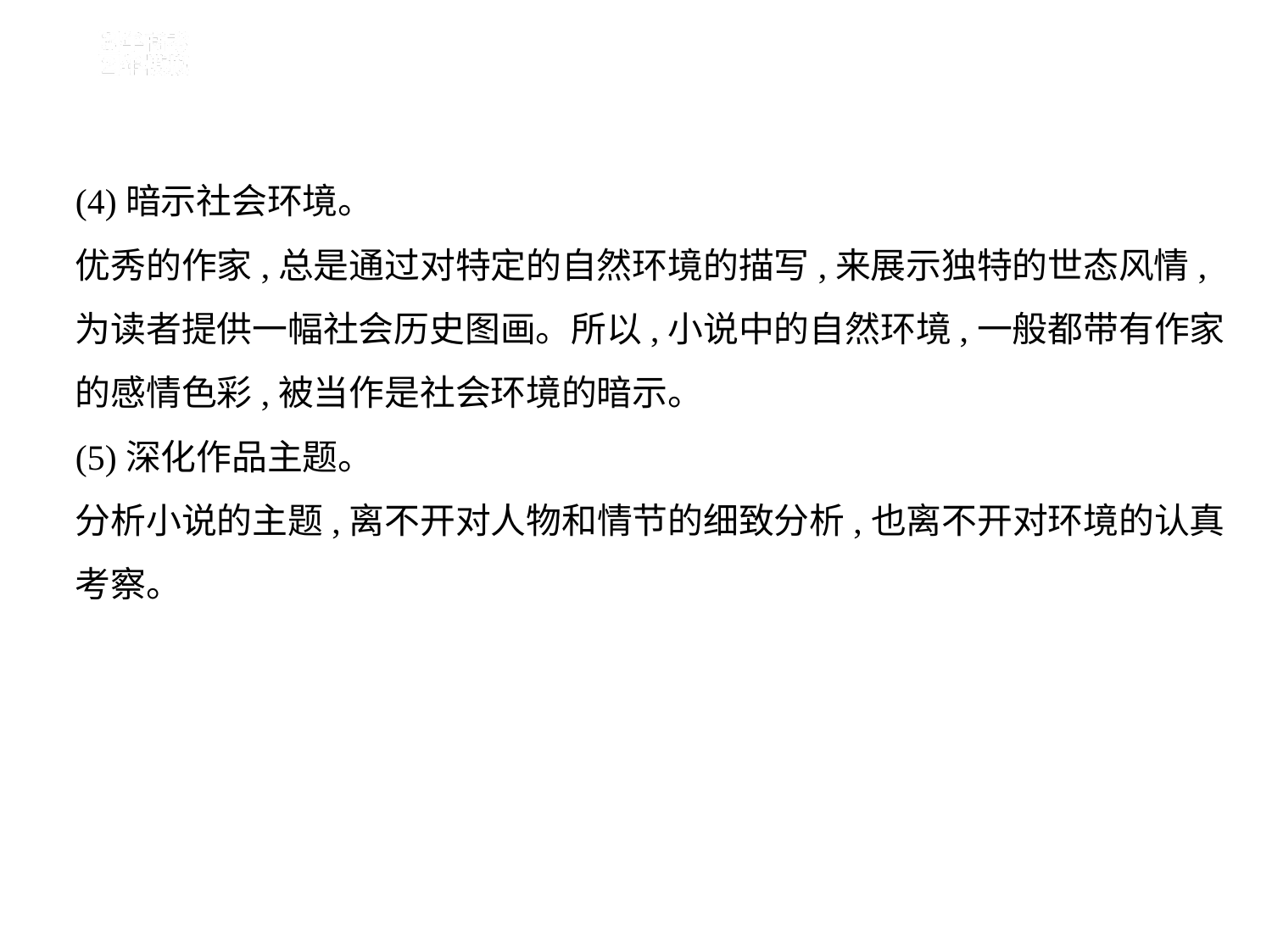

(4)暗示社会环境。
优秀的作家,总是通过对特定的自然环境的描写,来展示独特的世态风情,
为读者提供一幅社会历史图画。所以,小说中的自然环境,一般都带有作家
的感情色彩,被当作是社会环境的暗示。
(5)深化作品主题。
分析小说的主题,离不开对人物和情节的细致分析,也离不开对环境的认真
考察。